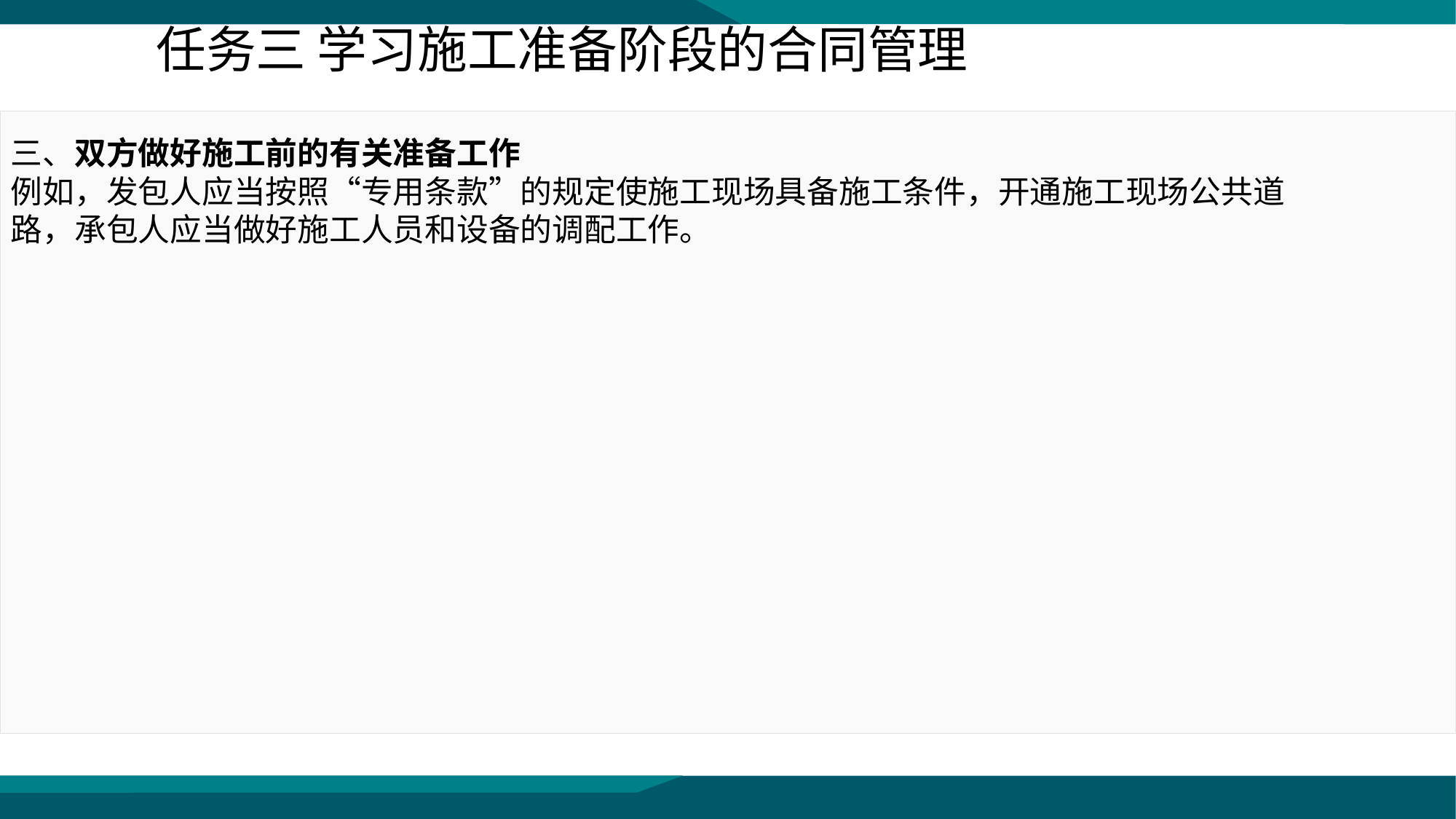

任务三 学习施工准备阶段的合同管理
三、双方做好施工前的有关准备工作
例如，发包人应当按照“专用条款”的规定使施工现场具备施工条件，开通施工现场公共道路，承包人应当做好施工人员和设备的调配工作。